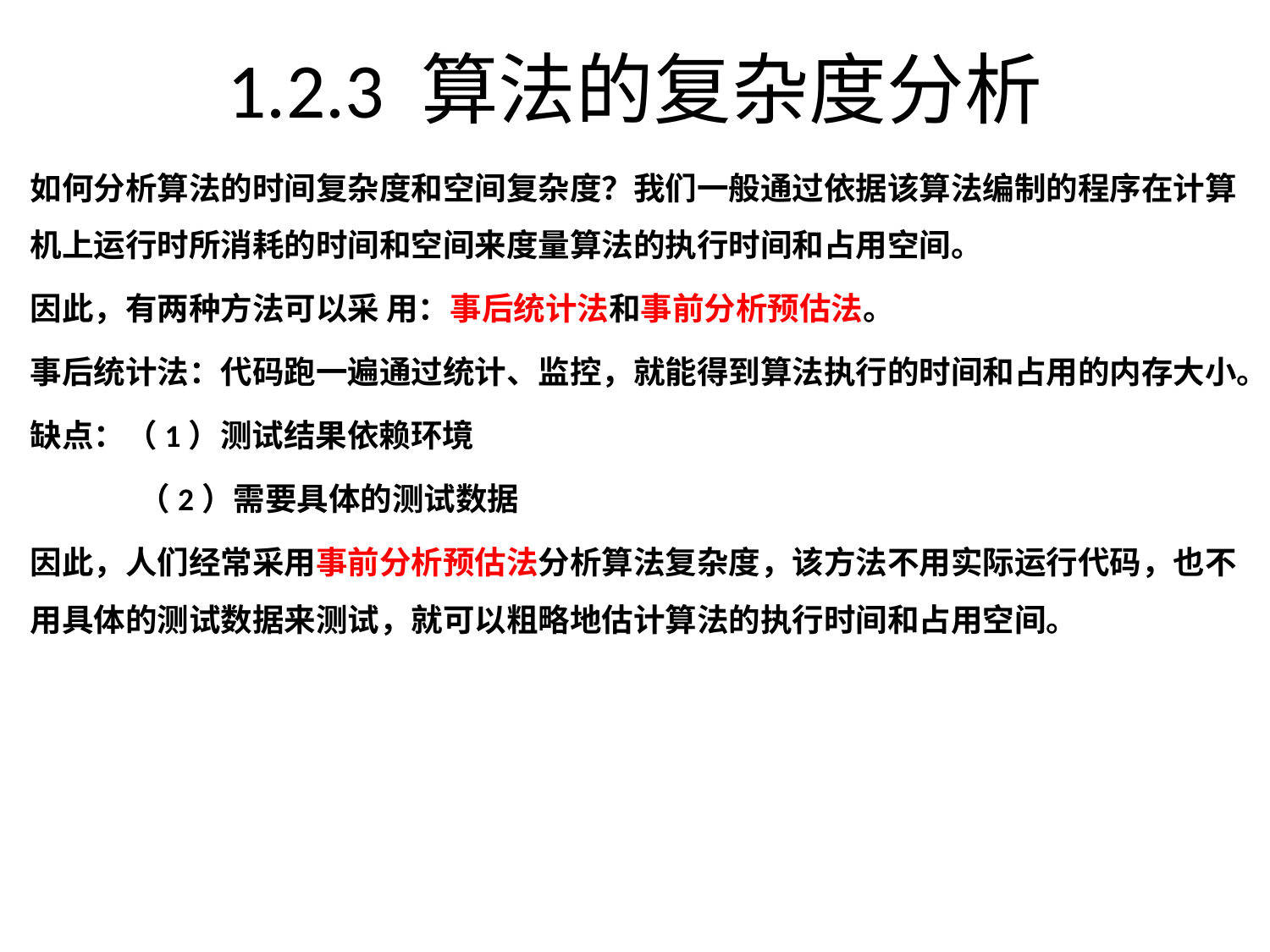

# 1.2.3 算法的复杂度分析
如何分析算法的时间复杂度和空间复杂度？我们一般通过依据该算法编制的程序在计算 机上运行时所消耗的时间和空间来度量算法的执行时间和占用空间。
因此，有两种方法可以采 用：事后统计法和事前分析预估法。
事后统计法：代码跑一遍通过统计、监控，就能得到算法执行的时间和占用的内存大小。
缺点：（1）测试结果依赖环境
              （2）需要具体的测试数据
因此，人们经常采用事前分析预估法分析算法复杂度，该方法不用实际运行代码，也不用具体的测试数据来测试，就可以粗略地估计算法的执行时间和占用空间。